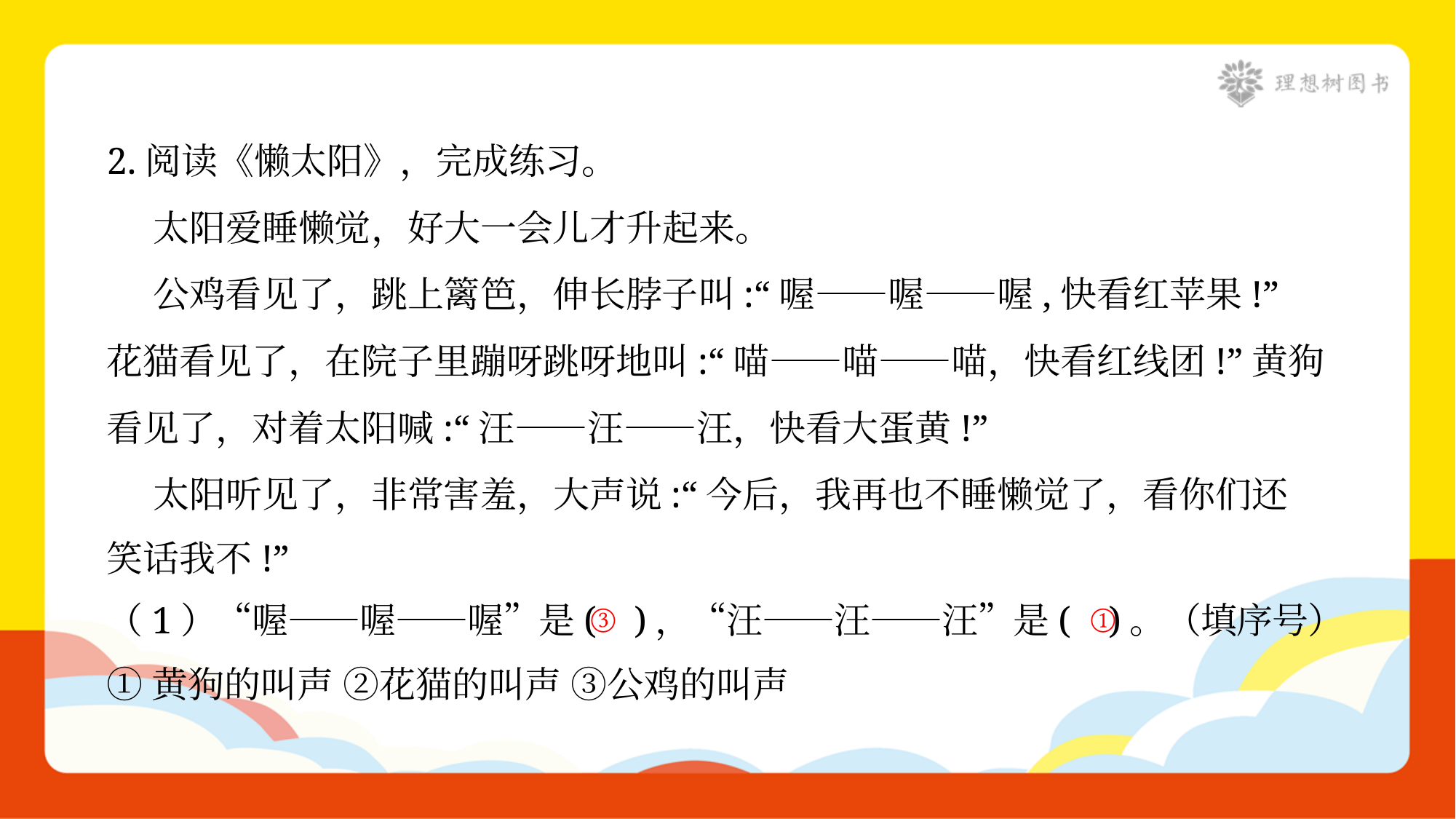

2.阅读《懒太阳》，完成练习。
    太阳爱睡懒觉，好大一会儿才升起来。
    公鸡看见了，跳上篱笆，伸长脖子叫:“喔——喔——喔,快看红苹果!”
花猫看见了，在院子里蹦呀跳呀地叫:“喵——喵——喵，快看红线团!”黄狗
看见了，对着太阳喊:“汪——汪——汪，快看大蛋黄!”
    太阳听见了，非常害羞，大声说:“今后，我再也不睡懒觉了，看你们还
笑话我不!”
（1）“喔——喔——喔”是(    )，“汪——汪——汪”是(    )。（填序号）
①黄狗的叫声 ②花猫的叫声 ③公鸡的叫声
③
①